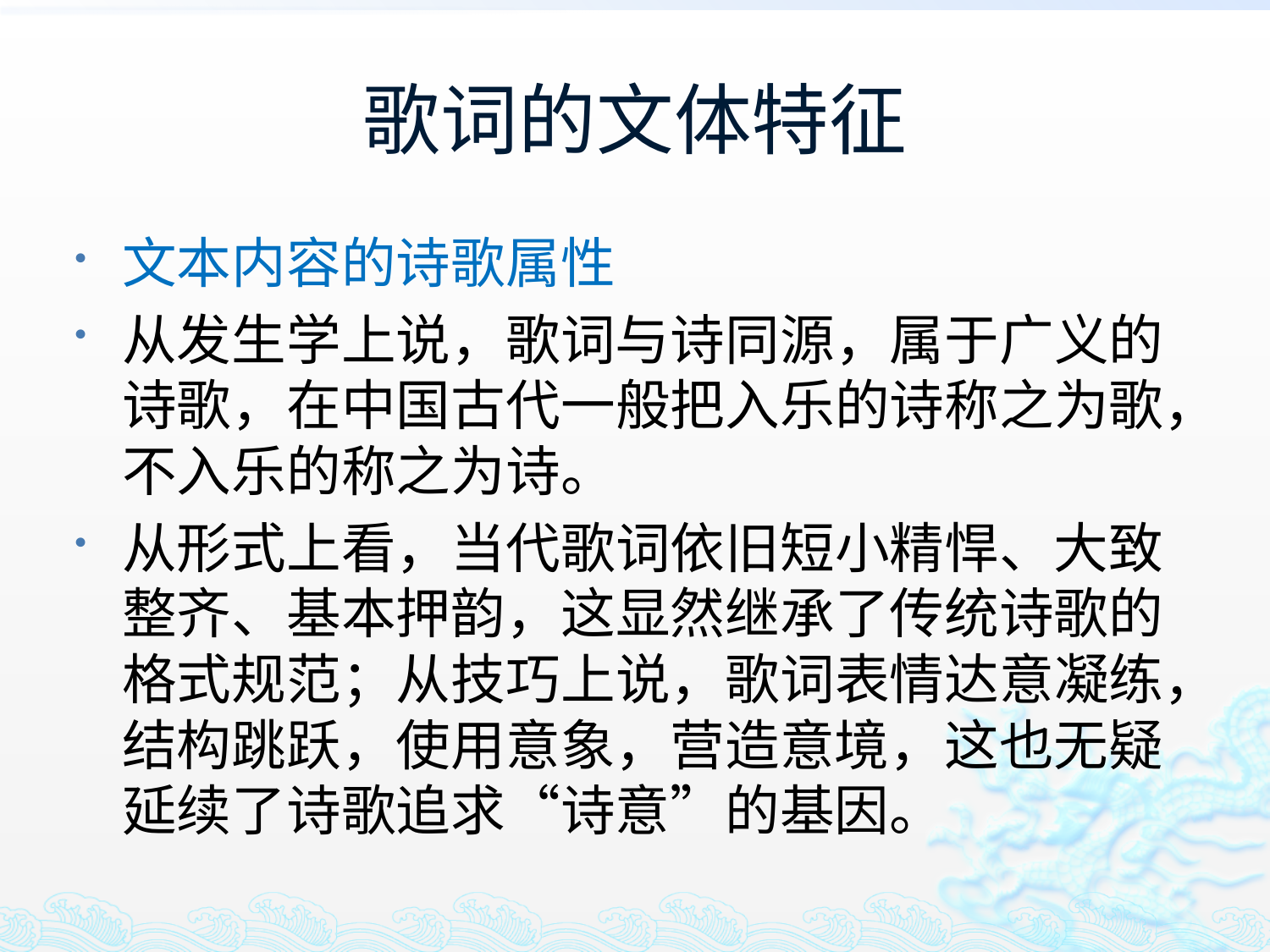

# 歌词的文体特征
文本内容的诗歌属性
从发生学上说，歌词与诗同源，属于广义的诗歌，在中国古代一般把入乐的诗称之为歌，不入乐的称之为诗。
从形式上看，当代歌词依旧短小精悍、大致整齐、基本押韵，这显然继承了传统诗歌的格式规范；从技巧上说，歌词表情达意凝练，结构跳跃，使用意象，营造意境，这也无疑延续了诗歌追求“诗意”的基因。